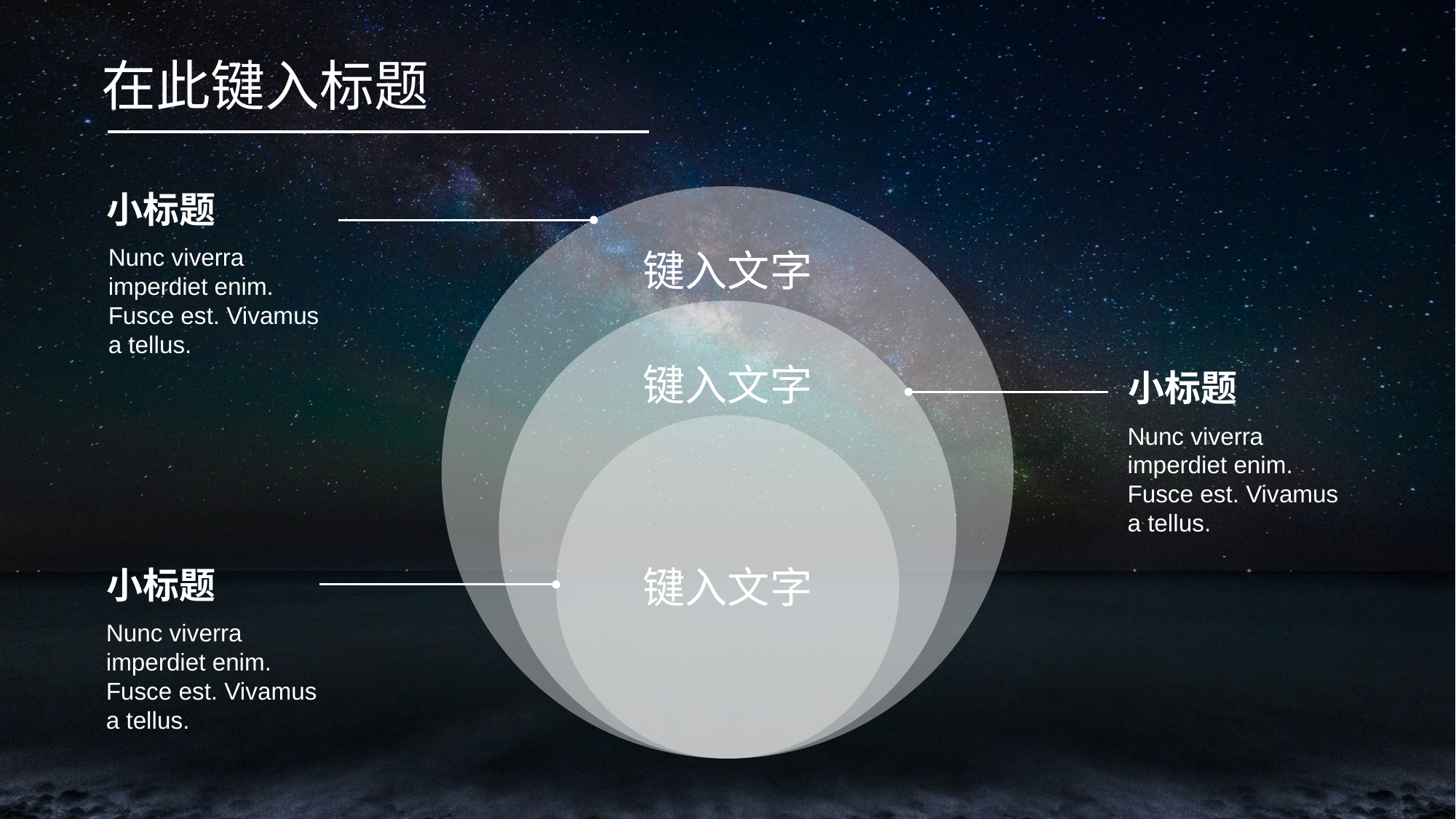

在此键入标题
小标题

Nunc viverra imperdiet enim. Fusce est. Vivamus a tellus.
键入文字
键入文字
小标题

Nunc viverra imperdiet enim. Fusce est. Vivamus a tellus.
键入文字
小标题

Nunc viverra imperdiet enim. Fusce est. Vivamus a tellus.